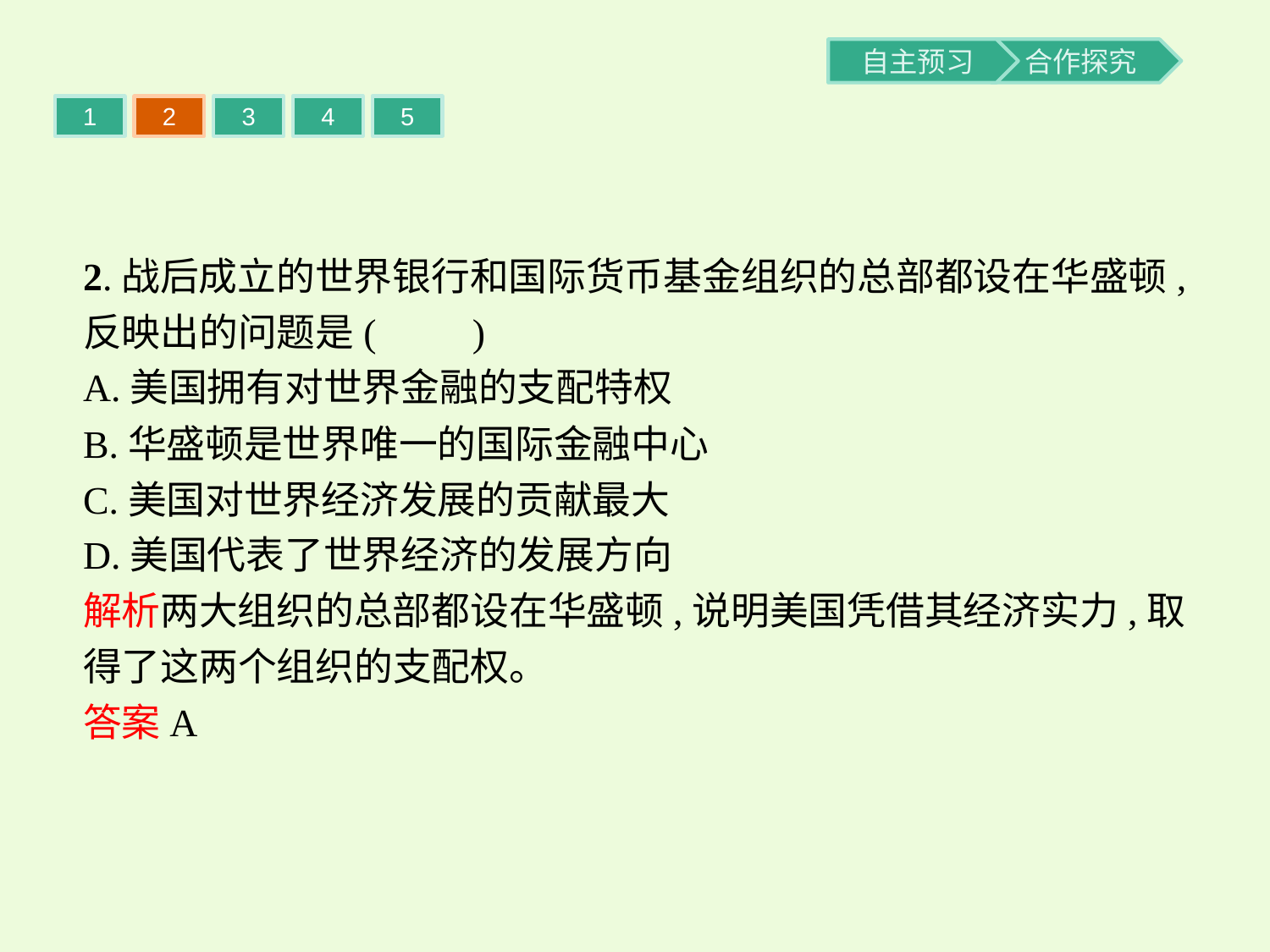

1
2
3
4
5
2.战后成立的世界银行和国际货币基金组织的总部都设在华盛顿,反映出的问题是(　　)
A.美国拥有对世界金融的支配特权
B.华盛顿是世界唯一的国际金融中心
C.美国对世界经济发展的贡献最大
D.美国代表了世界经济的发展方向
解析两大组织的总部都设在华盛顿,说明美国凭借其经济实力,取得了这两个组织的支配权。
答案A